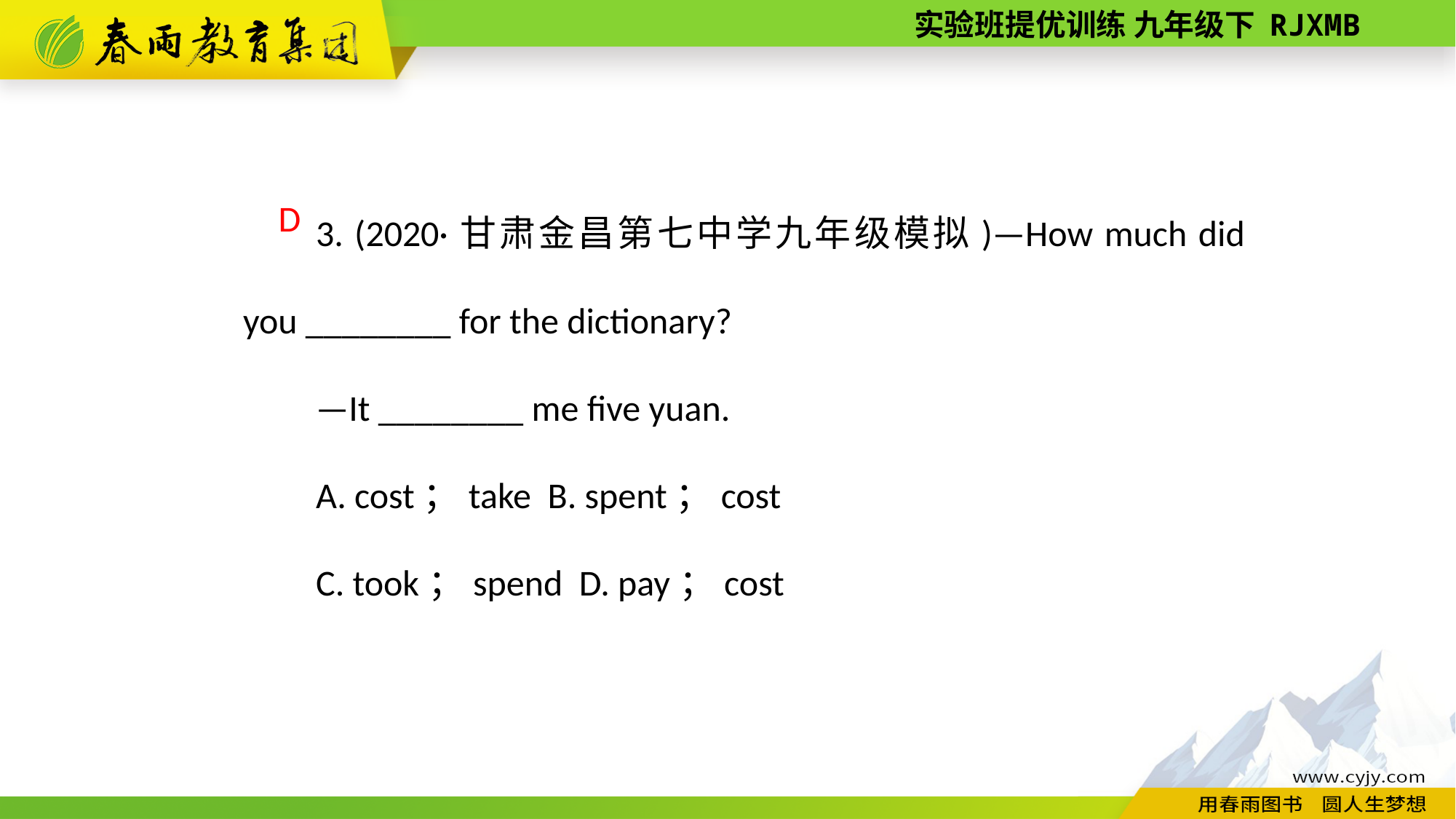

3. (2020·甘肃金昌第七中学九年级模拟)—How much did you ________ for the dictionary?
—It ________ me five yuan.
A. cost；take  B. spent；cost
C. took；spend  D. pay；cost
D